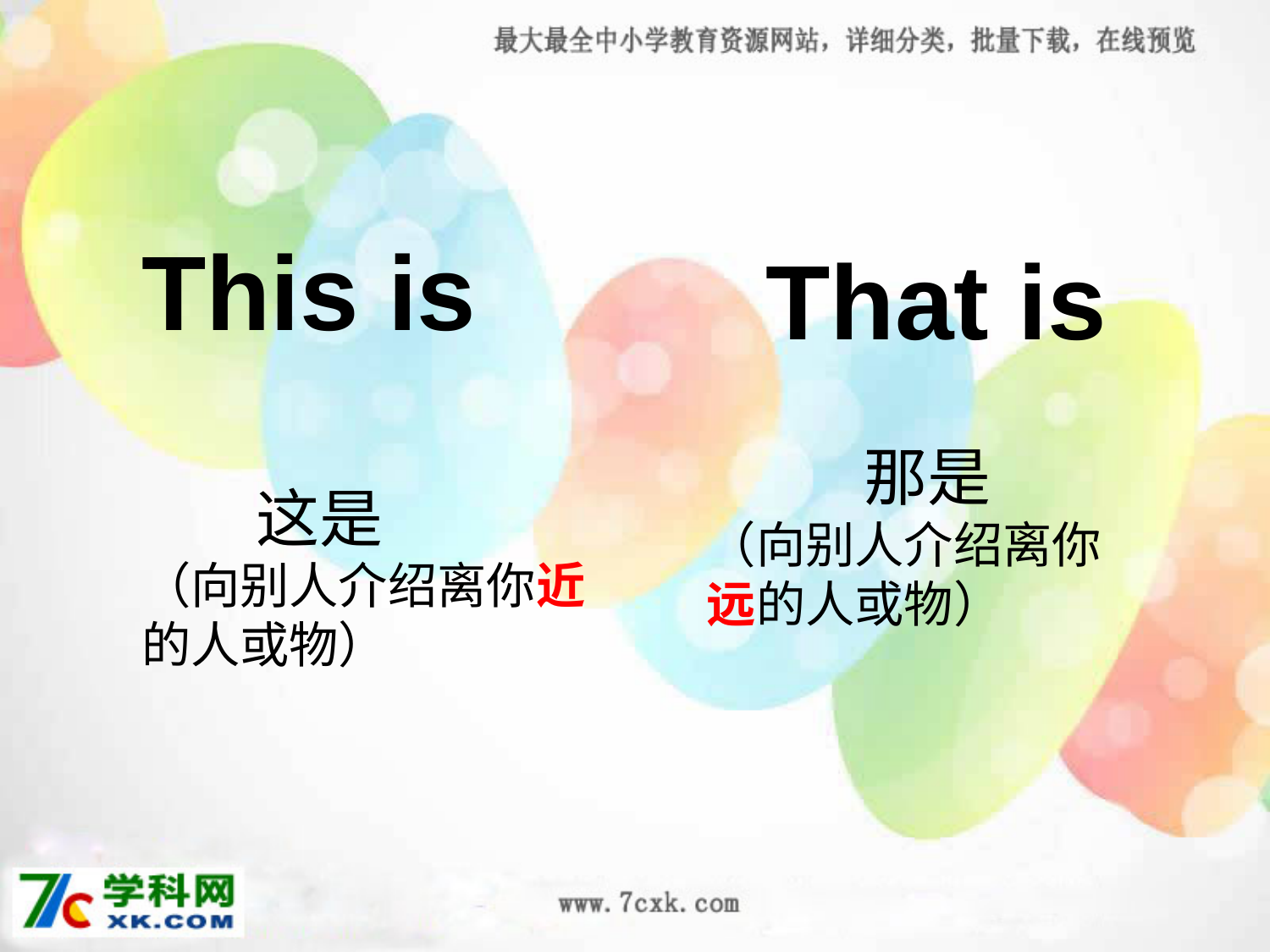

This is

       这是
（向别人介绍离你近的人或物）
  That is

          那是
（向别人介绍离你远的人或物）